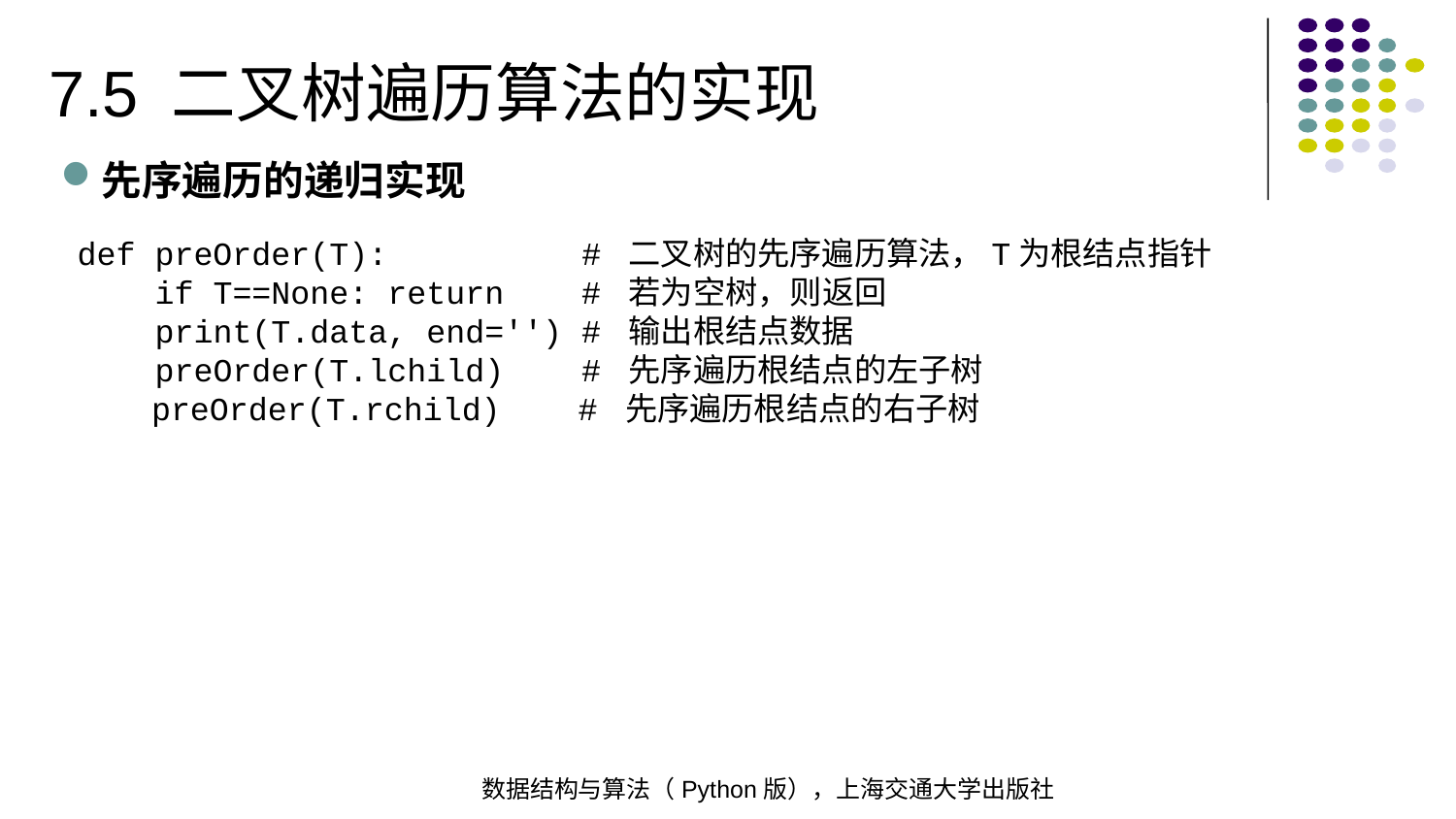

7.5 二叉树遍历算法的实现
先序遍历的递归实现
def preOrder(T):          # 二叉树的先序遍历算法，T为根结点指针
    if T==None: return    # 若为空树，则返回
    print(T.data, end='') # 输出根结点数据
    preOrder(T.lchild)    # 先序遍历根结点的左子树
     preOrder(T.rchild)    # 先序遍历根结点的右子树